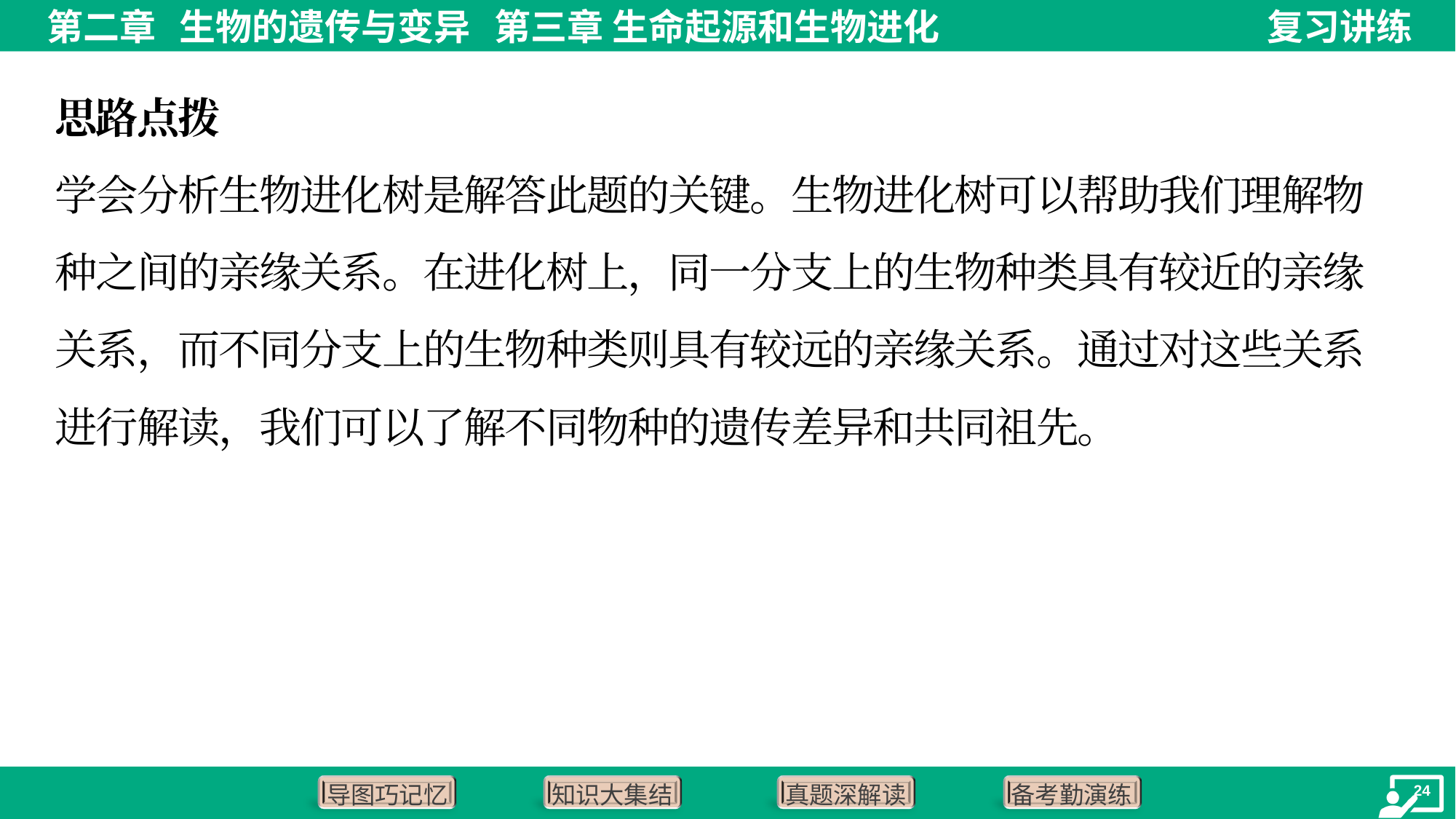

思路点拨
学会分析生物进化树是解答此题的关键。生物进化树可以帮助我们理解物
种之间的亲缘关系。在进化树上，同一分支上的生物种类具有较近的亲缘
关系，而不同分支上的生物种类则具有较远的亲缘关系。通过对这些关系
进行解读，我们可以了解不同物种的遗传差异和共同祖先。